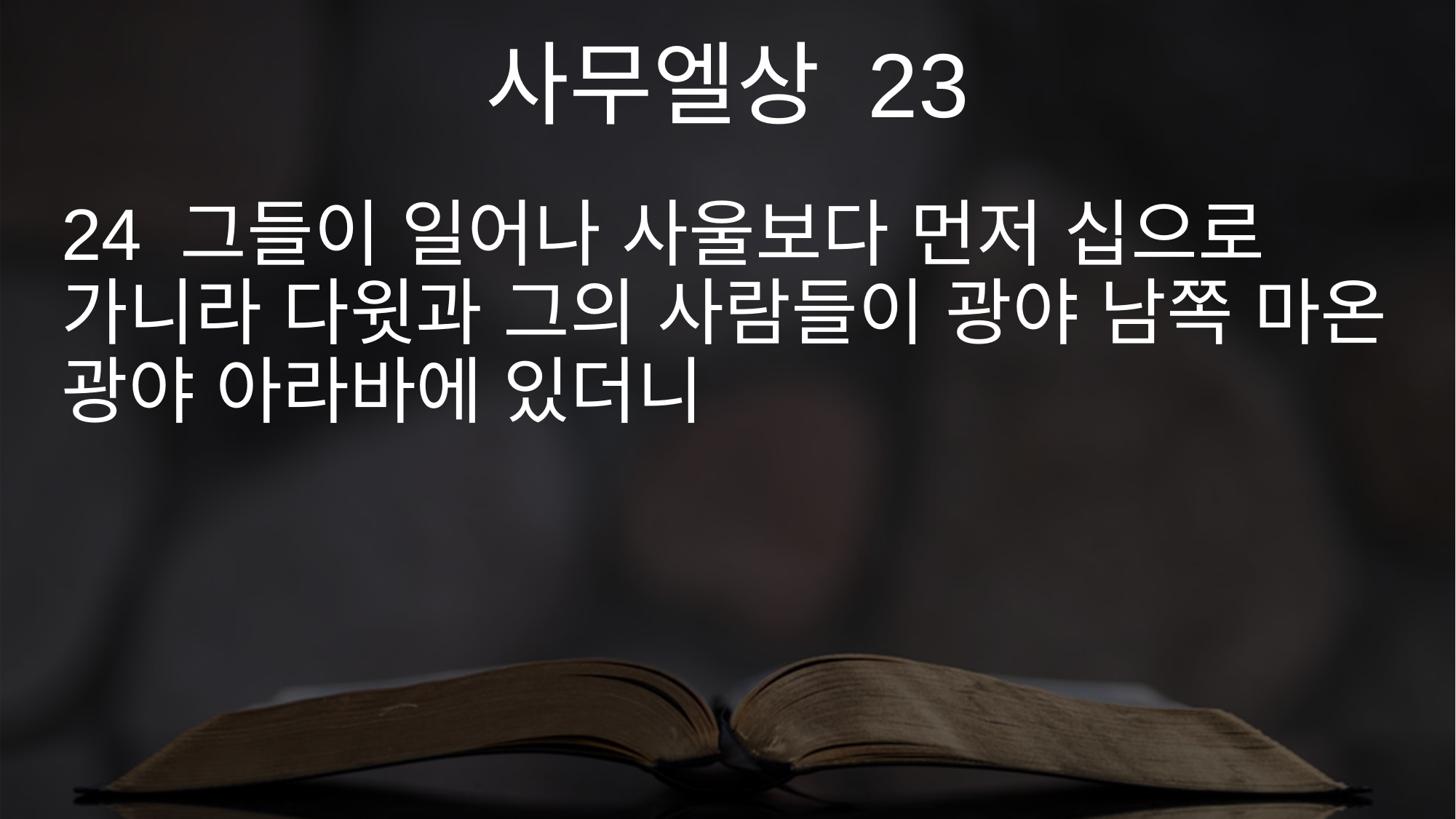

사무엘상 23
24 그들이 일어나 사울보다 먼저 십으로 가니라 다윗과 그의 사람들이 광야 남쪽 마온 광야 아라바에 있더니